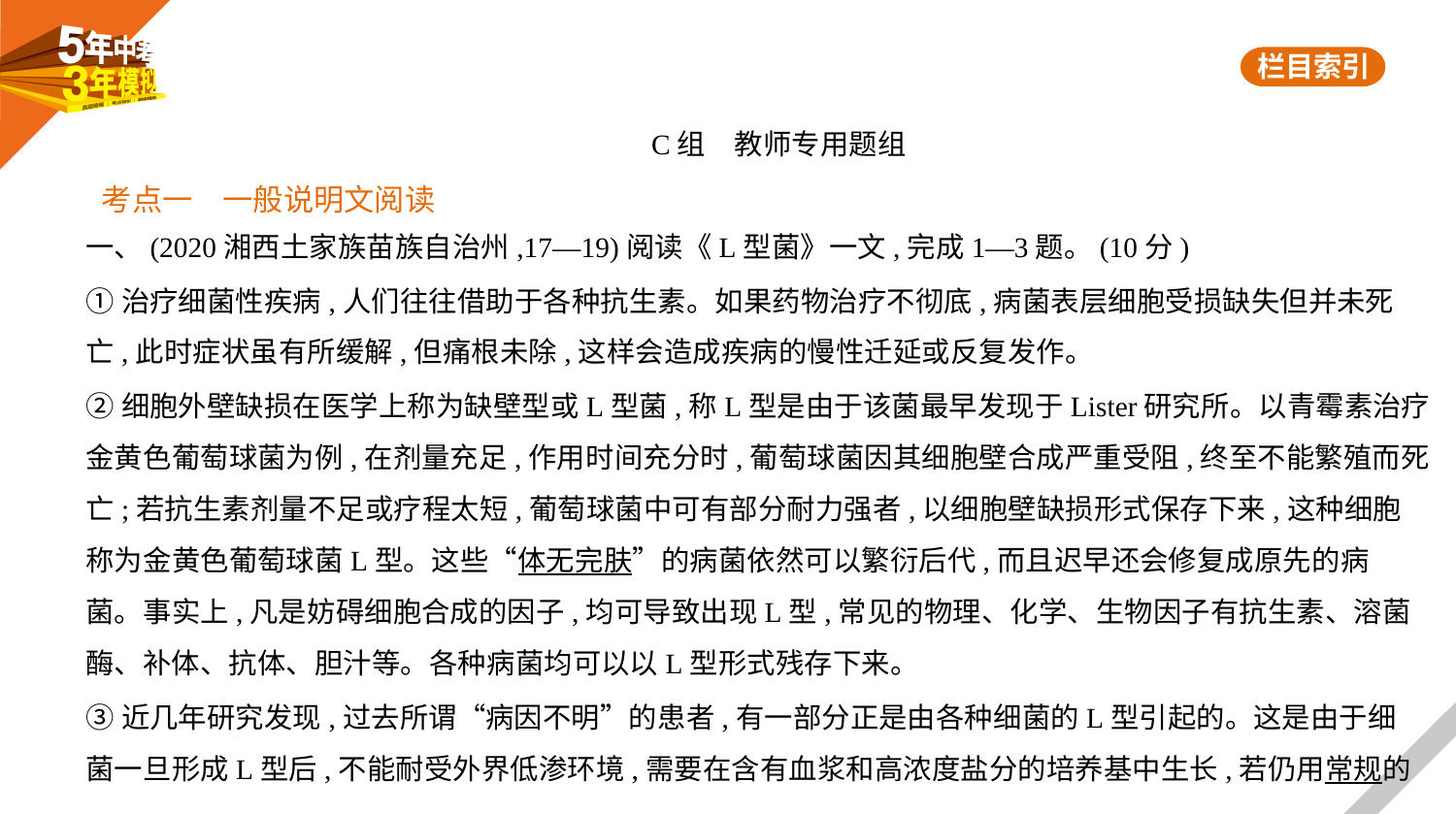

C组　教师专用题组
考点一　一般说明文阅读
一、(2020湘西土家族苗族自治州,17—19)阅读《L型菌》一文,完成1—3题。(10分)
①治疗细菌性疾病,人们往往借助于各种抗生素。如果药物治疗不彻底,病菌表层细胞受损缺失但并未死
亡,此时症状虽有所缓解,但痛根未除,这样会造成疾病的慢性迁延或反复发作。
②细胞外壁缺损在医学上称为缺壁型或L型菌,称L型是由于该菌最早发现于Lister研究所。以青霉素治疗
金黄色葡萄球菌为例,在剂量充足,作用时间充分时,葡萄球菌因其细胞壁合成严重受阻,终至不能繁殖而死
亡;若抗生素剂量不足或疗程太短,葡萄球菌中可有部分耐力强者,以细胞壁缺损形式保存下来,这种细胞
称为金黄色葡萄球菌L型。这些“体无完肤”的病菌依然可以繁衍后代,而且迟早还会修复成原先的病
菌。事实上,凡是妨碍细胞合成的因子,均可导致出现L型,常见的物理、化学、生物因子有抗生素、溶菌
酶、补体、抗体、胆汁等。各种病菌均可以以L型形式残存下来。
③近几年研究发现,过去所谓“病因不明”的患者,有一部分正是由各种细菌的L型引起的。这是由于细
菌一旦形成L型后,不能耐受外界低渗环境,需要在含有血浆和高浓度盐分的培养基中生长,若仍用常规的